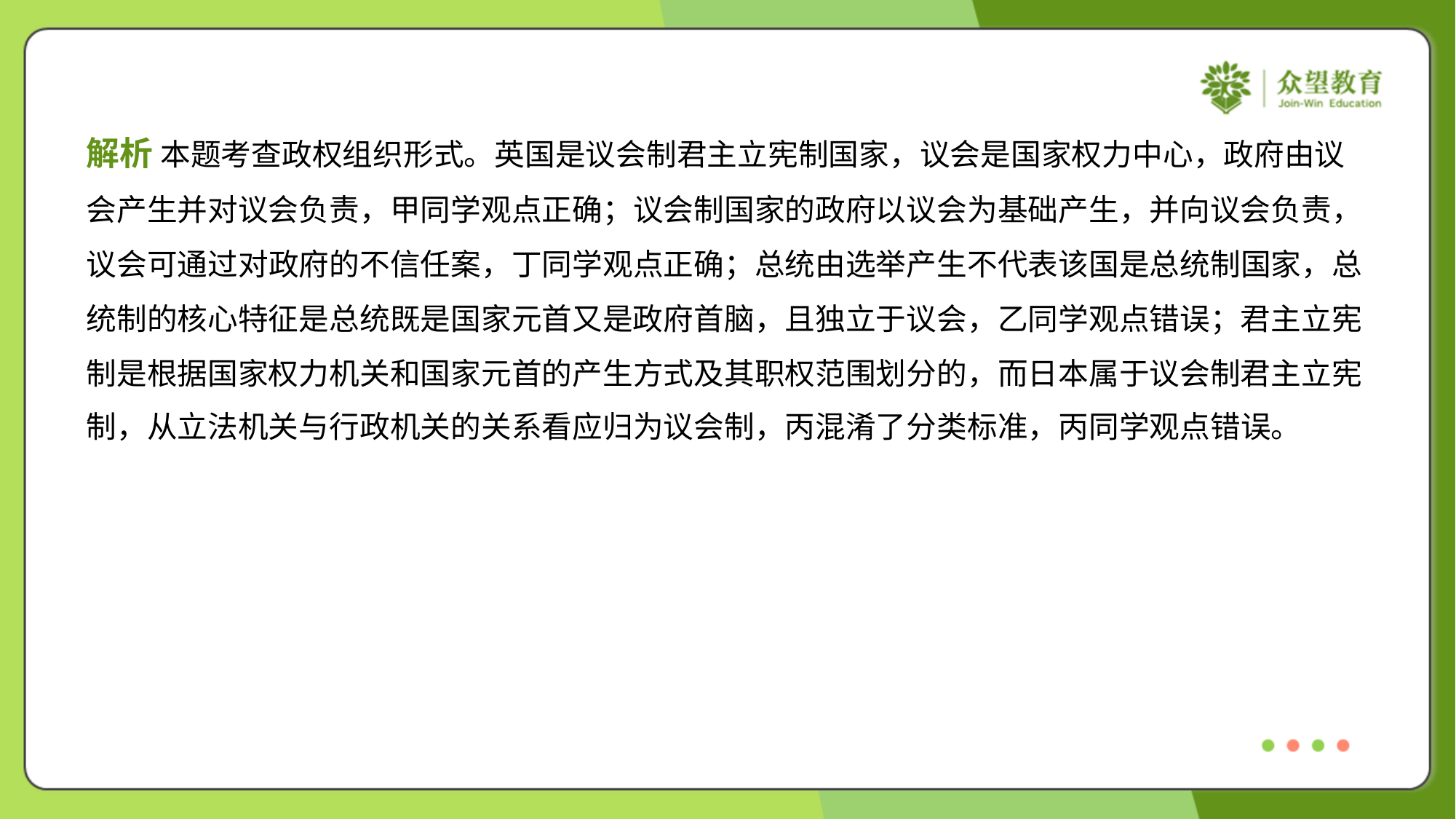

解析 本题考查政权组织形式。英国是议会制君主立宪制国家，议会是国家权力中心，政府由议
会产生并对议会负责，甲同学观点正确；议会制国家的政府以议会为基础产生，并向议会负责，
议会可通过对政府的不信任案，丁同学观点正确；总统由选举产生不代表该国是总统制国家，总
统制的核心特征是总统既是国家元首又是政府首脑，且独立于议会，乙同学观点错误；君主立宪
制是根据国家权力机关和国家元首的产生方式及其职权范围划分的，而日本属于议会制君主立宪
制，从立法机关与行政机关的关系看应归为议会制，丙混淆了分类标准，丙同学观点错误。